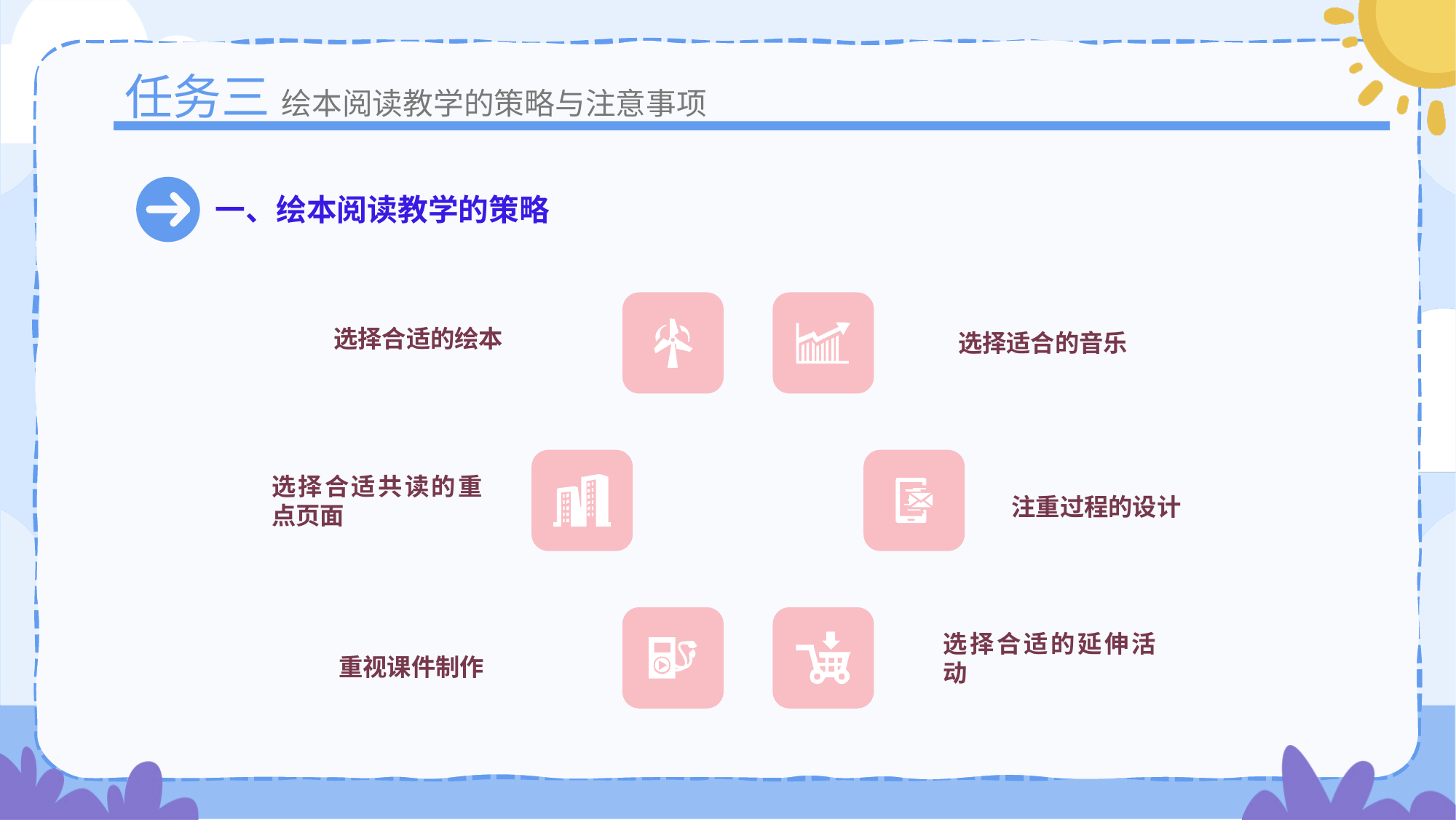

任务三
绘本阅读教学的策略与注意事项

一、绘本阅读教学的策略

选择合适的绘本
选择适合的音乐

选择合适共读的重点页面
注重过程的设计

选择合适的延伸活动
重视课件制作